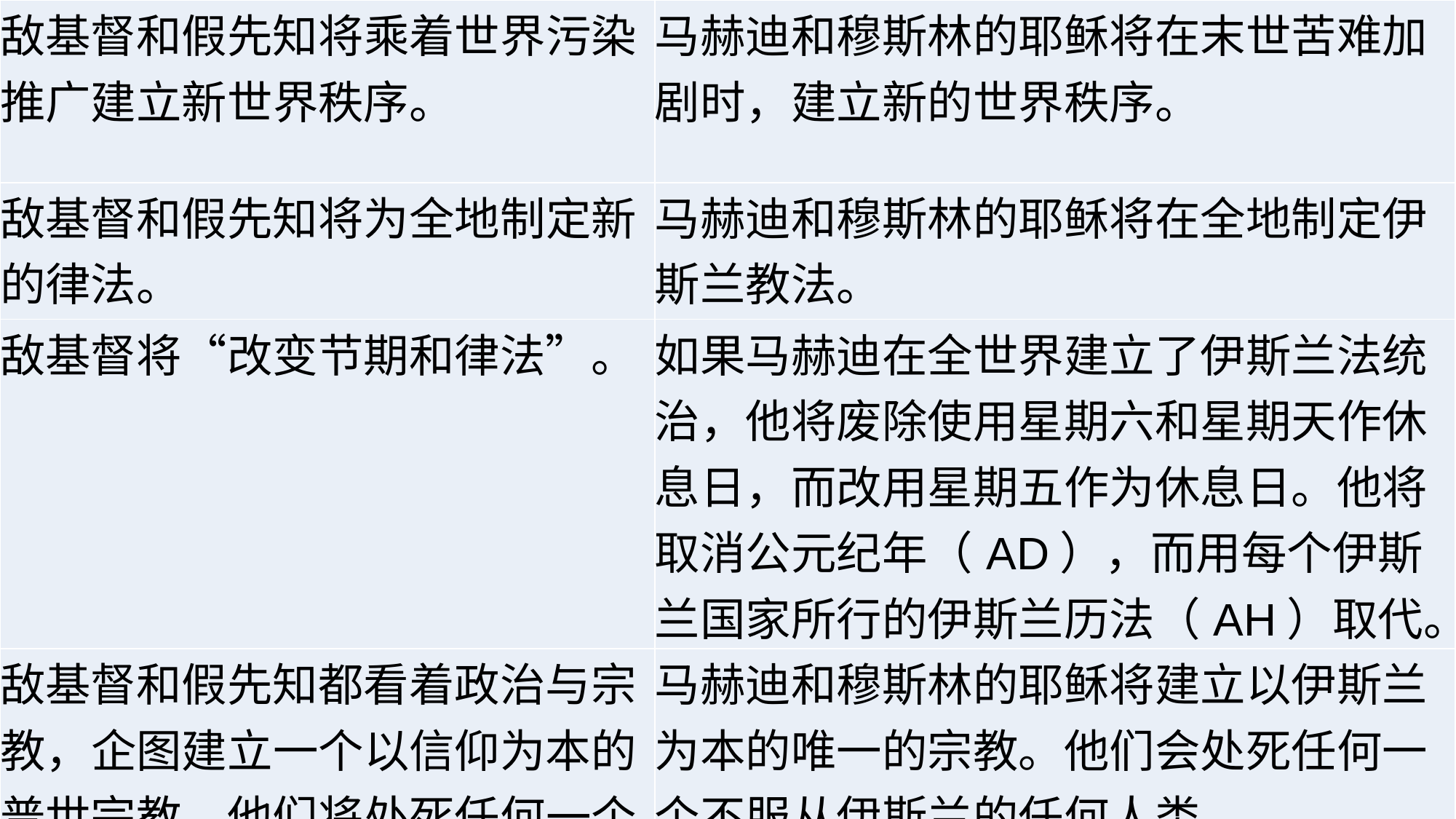

| 敌基督和假先知将乘着世界污染推广建立新世界秩序。 | 马赫迪和穆斯林的耶稣将在末世苦难加剧时，建立新的世界秩序。 |
| --- | --- |
| 敌基督和假先知将为全地制定新的律法。 | 马赫迪和穆斯林的耶稣将在全地制定伊斯兰教法。 |
| 敌基督将“改变节期和律法”。 | 如果马赫迪在全世界建立了伊斯兰法统治，他将废除使用星期六和星期天作休息日，而改用星期五作为休息日。他将取消公元纪年（AD），而用每个伊斯兰国家所行的伊斯兰历法（AH）取代。 |
| 敌基督和假先知都看着政治与宗教，企图建立一个以信仰为本的普世宗教。他们将处死任何一个不服从他们的普世宗教的人 | 马赫迪和穆斯林的耶稣将建立以伊斯兰为本的唯一的宗教。他们会处死任何一个不服从伊斯兰的任何人类。 |
|  |  |